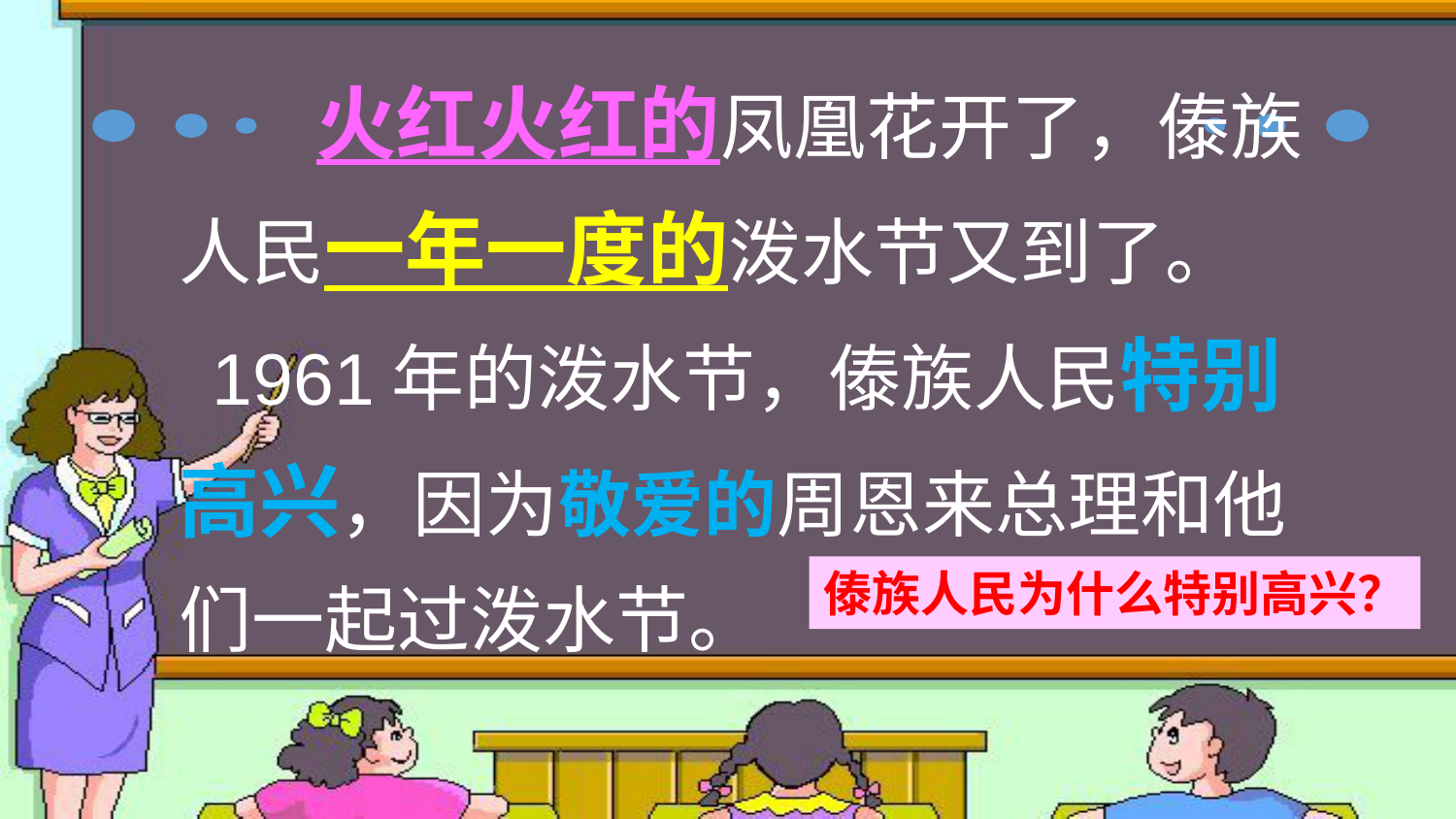

火红火红的凤凰花开了，傣族人民一年一度的泼水节又到了。       1961年的泼水节，傣族人民特别高兴，因为敬爱的周恩来总理和他们一起过泼水节。

傣族人民为什么特别高兴？